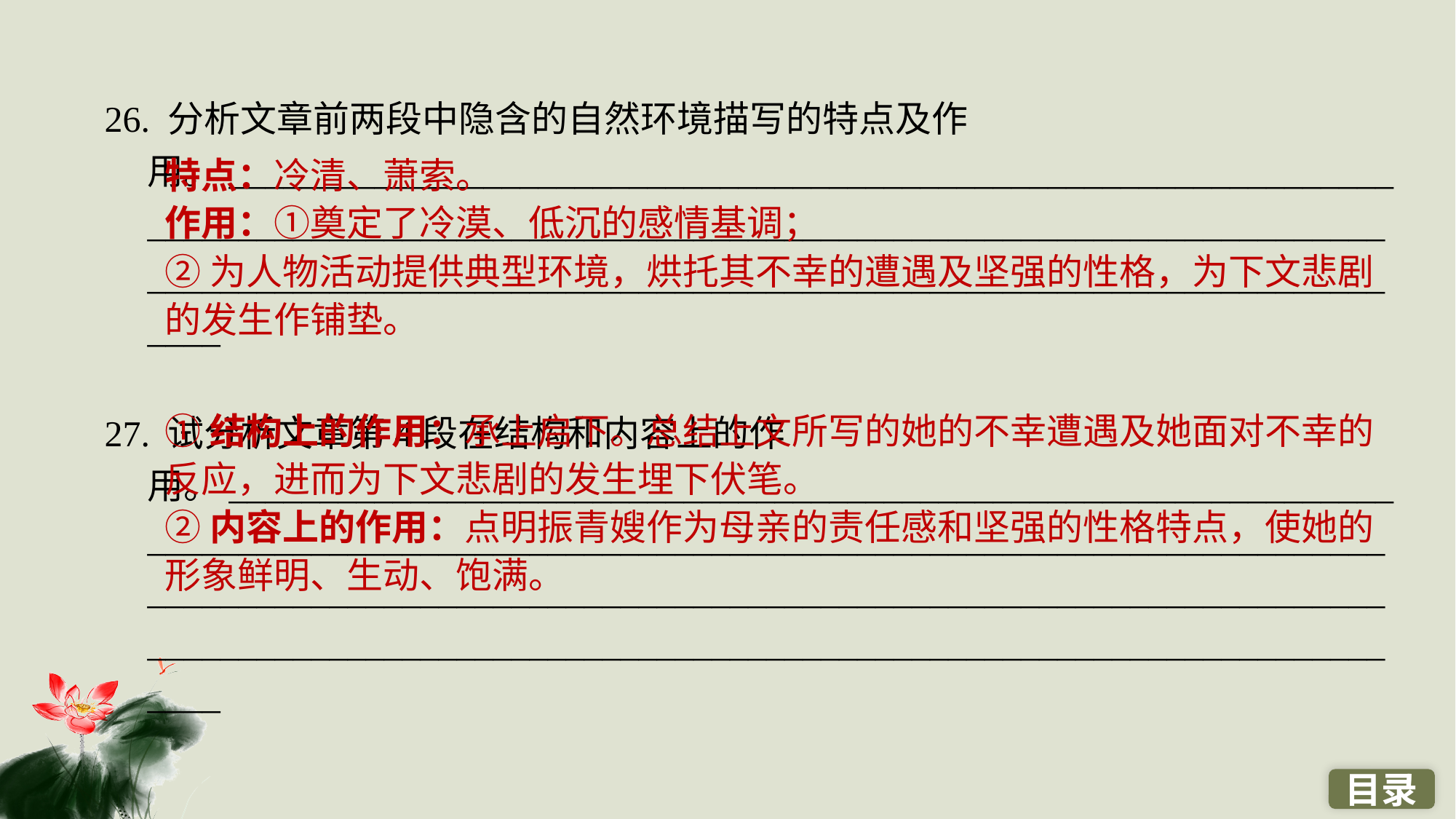

26. 分析文章前两段中隐含的自然环境描写的特点及作用。____________________________________________________________________________________________________________________________________________________________________________________________________________

27. 试分析文章第4段在结构和内容上的作用。________________________________________________________________________________________________________________________________________________________________________________________________________________________________________________________________________________
特点：冷清、萧索。
作用：①奠定了冷漠、低沉的感情基调；
②为人物活动提供典型环境，烘托其不幸的遭遇及坚强的性格，为下文悲剧的发生作铺垫。
①结构上的作用：承上启下。总结上文所写的她的不幸遭遇及她面对不幸的反应，进而为下文悲剧的发生埋下伏笔。
②内容上的作用：点明振青嫂作为母亲的责任感和坚强的性格特点，使她的形象鲜明、生动、饱满。